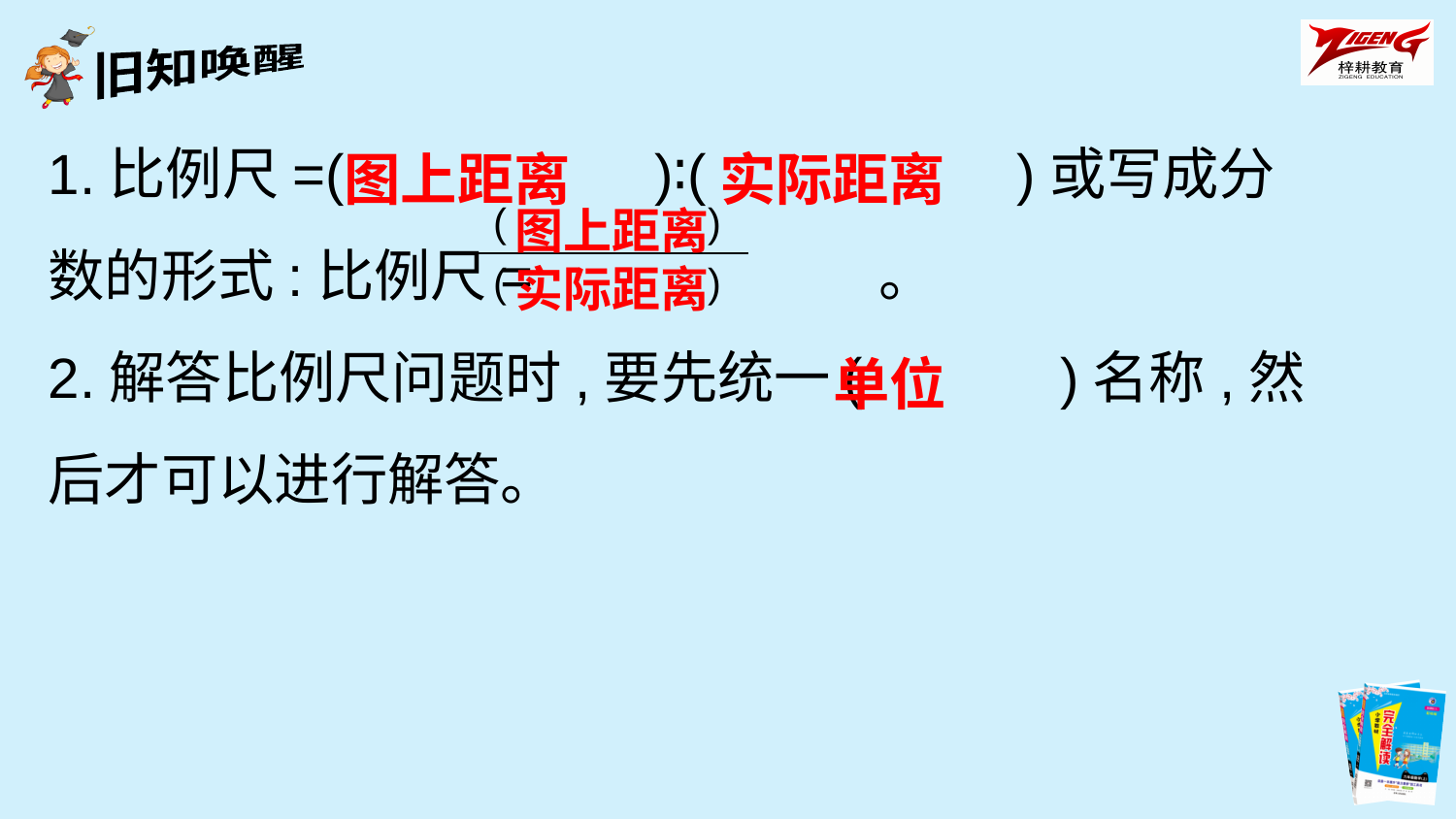

1.比例尺=(　　　　　)∶(　　　　　)或写成分数的形式:比例尺=                     。
2.解答比例尺问题时,要先统一(　　　)名称,然后才可以进行解答。
图上距离
实际距离
| ( ) |
| --- |
| ( ) |
图上距离
实际距离
单位